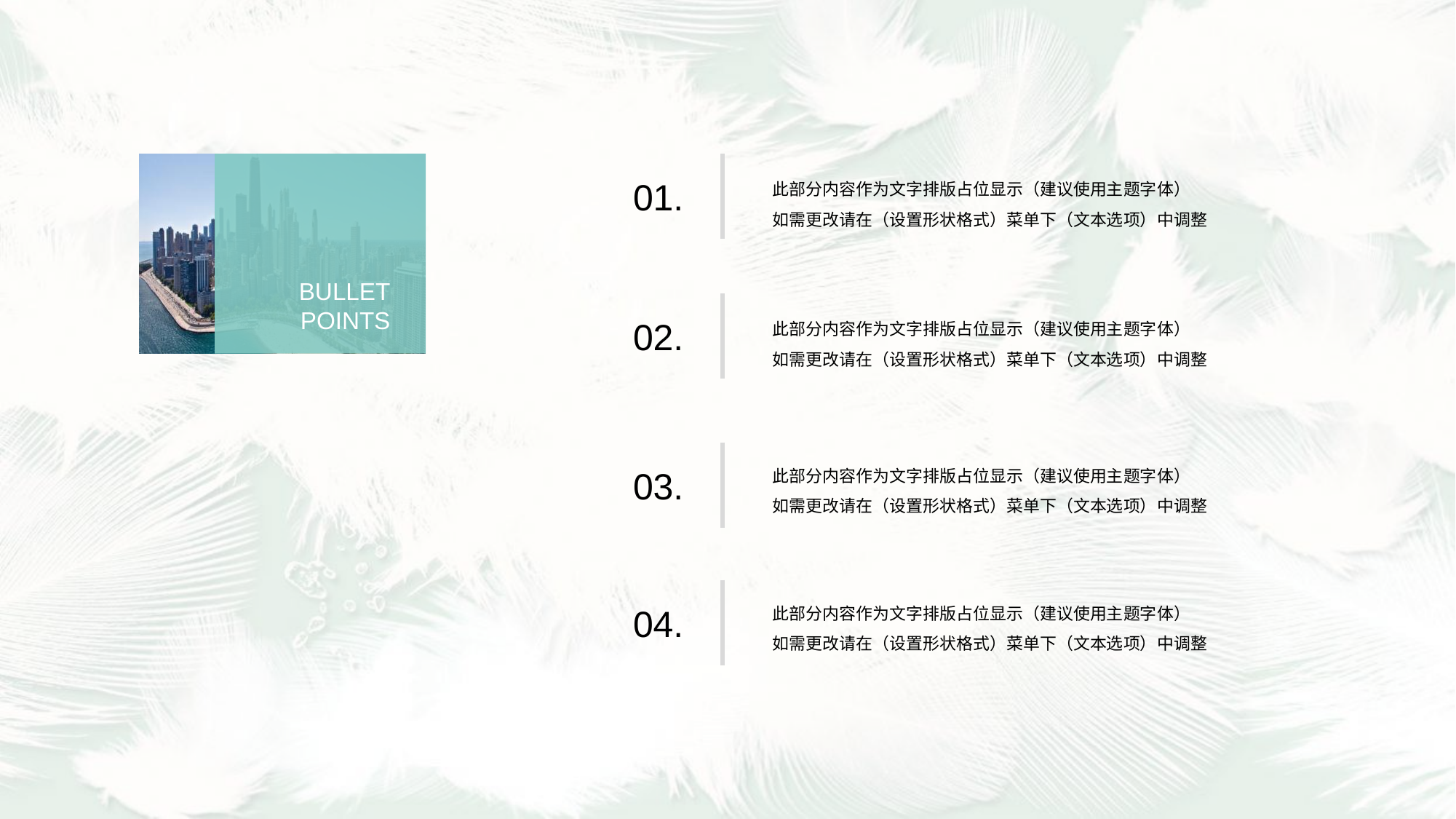

此部分内容作为文字排版占位显示（建议使用主题字体）
如需更改请在（设置形状格式）菜单下（文本选项）中调整
01.
BULLET
POINTS
此部分内容作为文字排版占位显示（建议使用主题字体）
如需更改请在（设置形状格式）菜单下（文本选项）中调整
02.
此部分内容作为文字排版占位显示（建议使用主题字体）
如需更改请在（设置形状格式）菜单下（文本选项）中调整
03.
此部分内容作为文字排版占位显示（建议使用主题字体）
如需更改请在（设置形状格式）菜单下（文本选项）中调整
04.